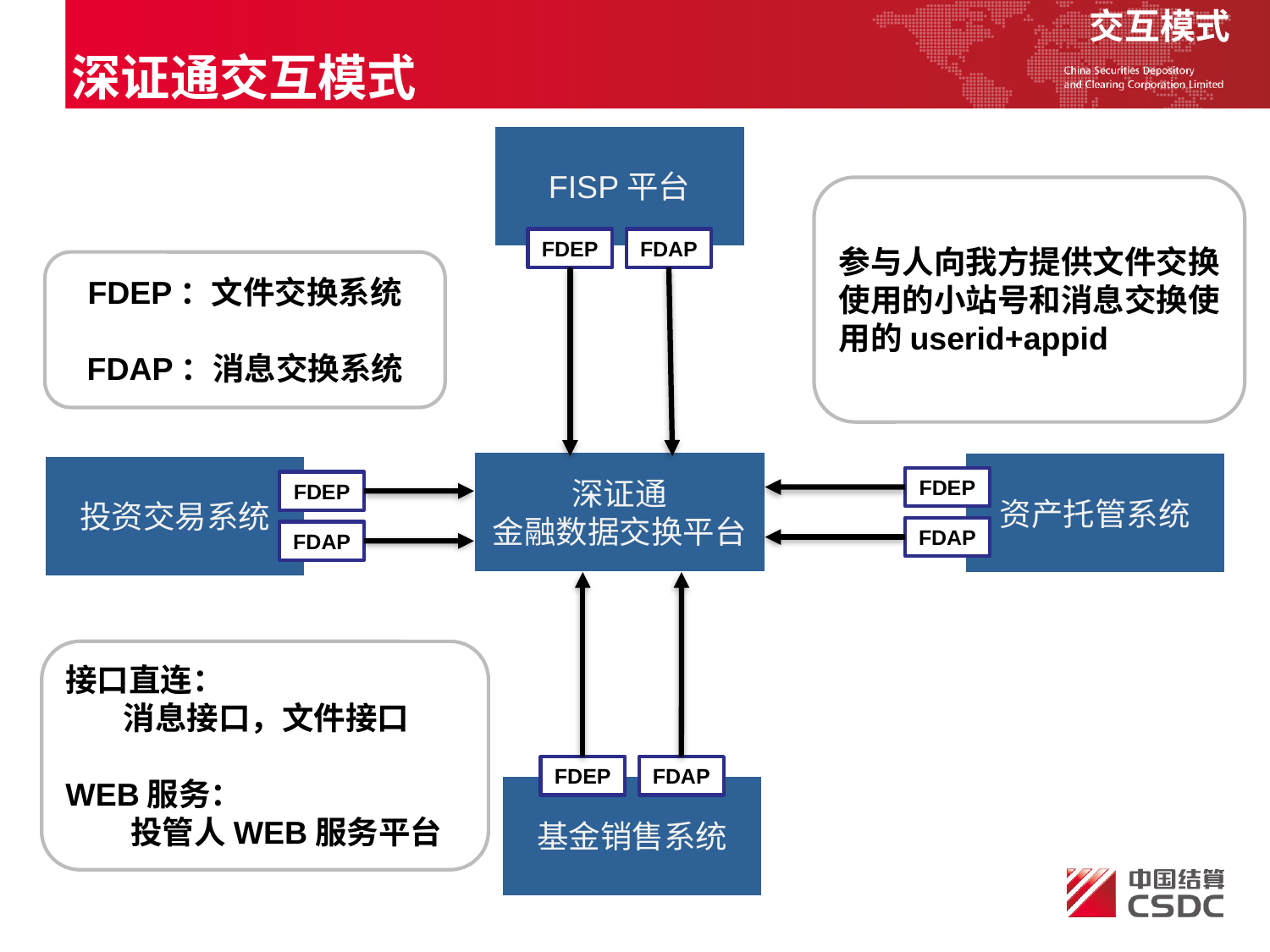

交互模式
深证通交互模式
FISP平台
FDEP
FDAP
深证通
金融数据交换平台
资产托管系统
投资交易系统
FDEP
FDAP
FDEP
FDAP
FDEP
FDAP
基金销售系统
参与人向我方提供文件交换使用的小站号和消息交换使用的userid+appid
FDEP：文件交换系统

FDAP：消息交换系统
接口直连：
       消息接口，文件接口

WEB服务：
        投管人WEB服务平台